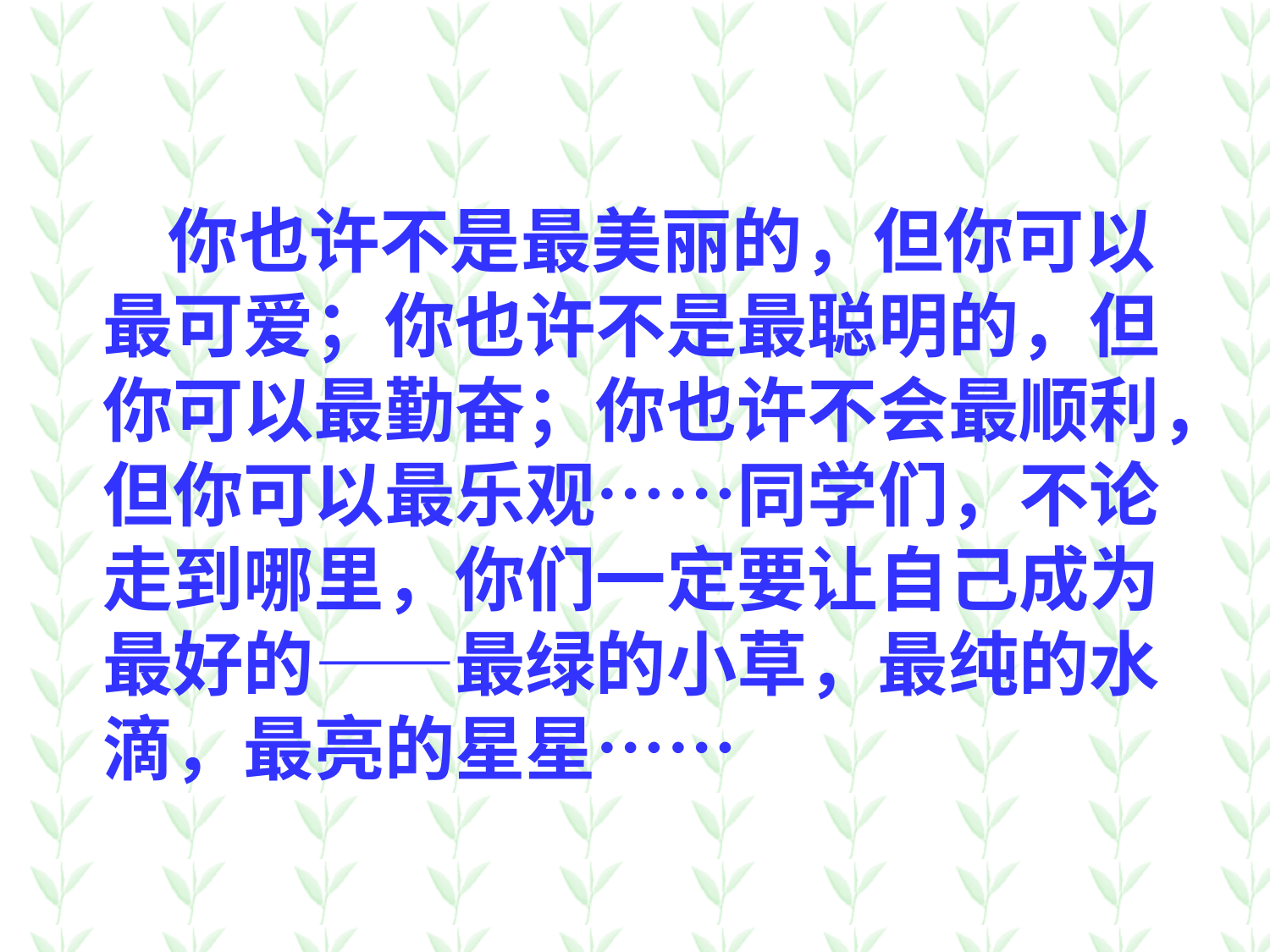

你也许不是最美丽的，但你可以最可爱；你也许不是最聪明的，但你可以最勤奋；你也许不会最顺利，但你可以最乐观……同学们，不论走到哪里，你们一定要让自己成为最好的——最绿的小草，最纯的水滴，最亮的星星……